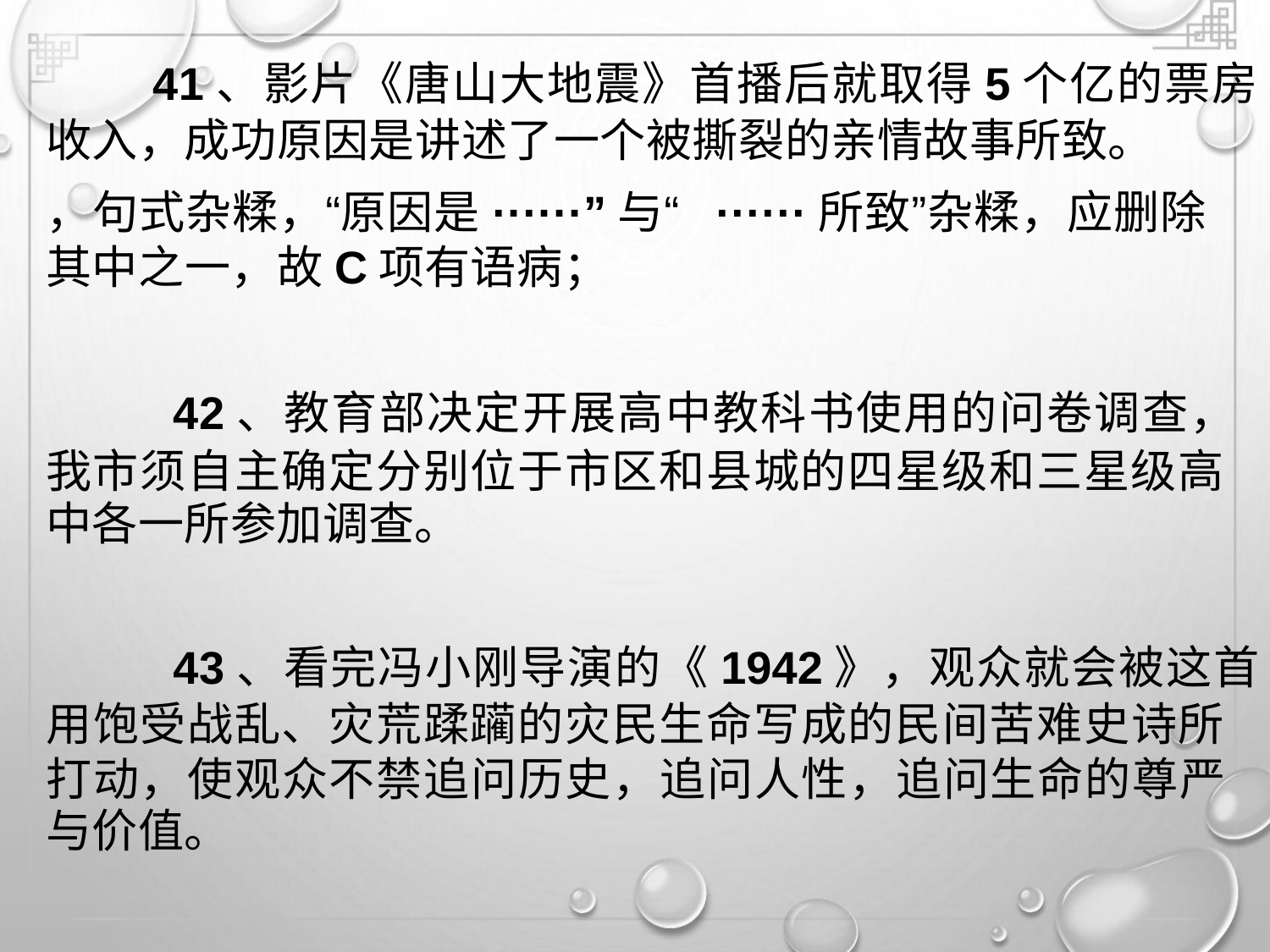

41、影片《唐山大地震》首播后就取得5个亿的票房
收入，成功原因是讲述了一个被撕裂的亲情故事所致。
，句式杂糅，“原因是······”与“ ······所致”杂糅，应删除
其中之一，故C项有语病；
42、教育部决定开展高中教科书使用的问卷调查，
我市须自主确定分别位于市区和县城的四星级和三星级高
中各一所参加调查。
43、看完冯小刚导演的《1942》，观众就会被这首
用饱受战乱、灾荒蹂躏的灾民生命写成的民间苦难史诗所
打动，使观众不禁追问历史，追问人性，追问生命的尊严
与价值。